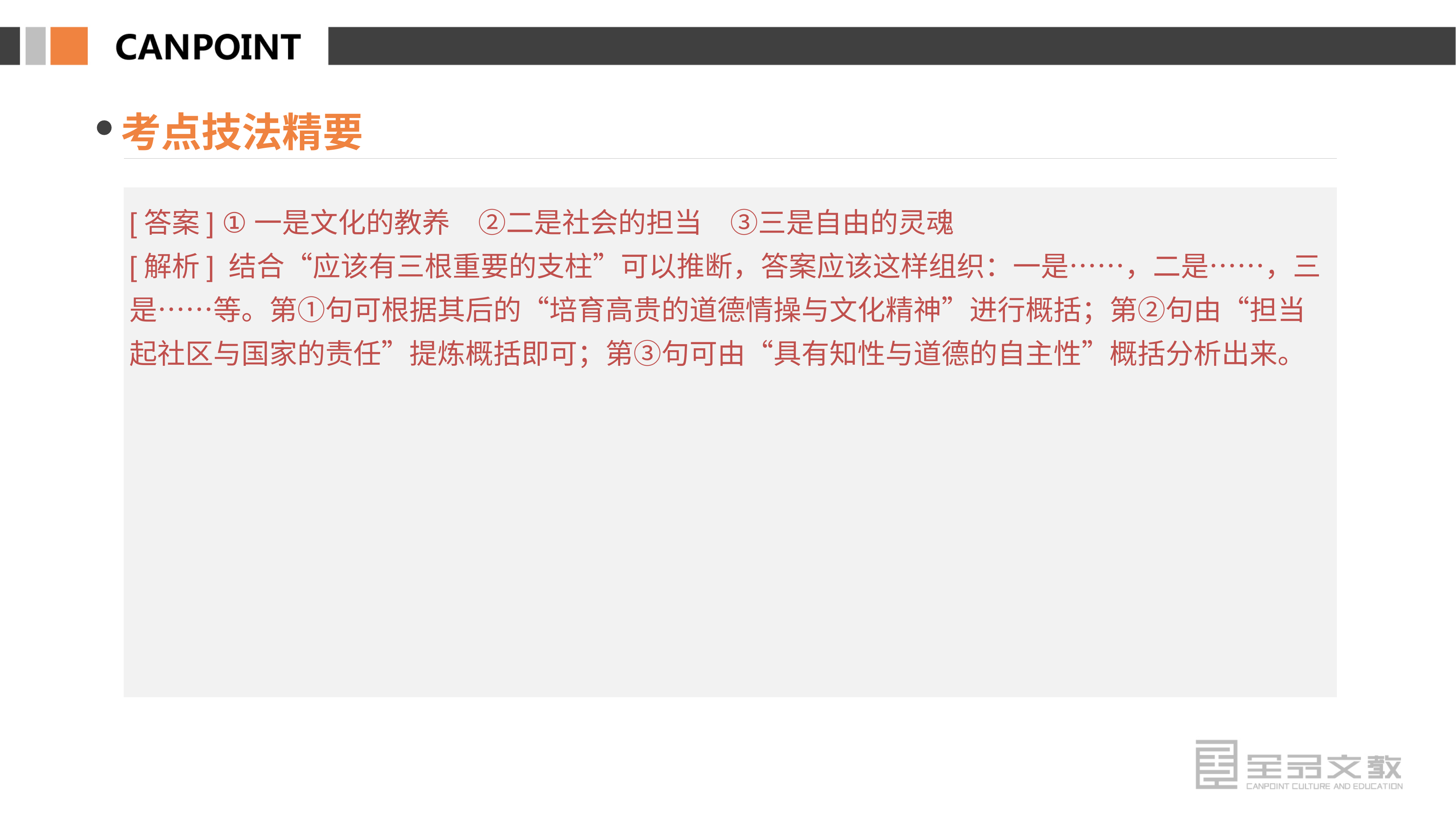

考点技法精要

[答案] ①一是文化的教养　②二是社会的担当　③三是自由的灵魂
[解析] 结合“应该有三根重要的支柱”可以推断，答案应该这样组织：一是……，二是……，三是……等。第①句可根据其后的“培育高贵的道德情操与文化精神”进行概括；第②句由“担当起社区与国家的责任”提炼概括即可；第③句可由“具有知性与道德的自主性”概括分析出来。